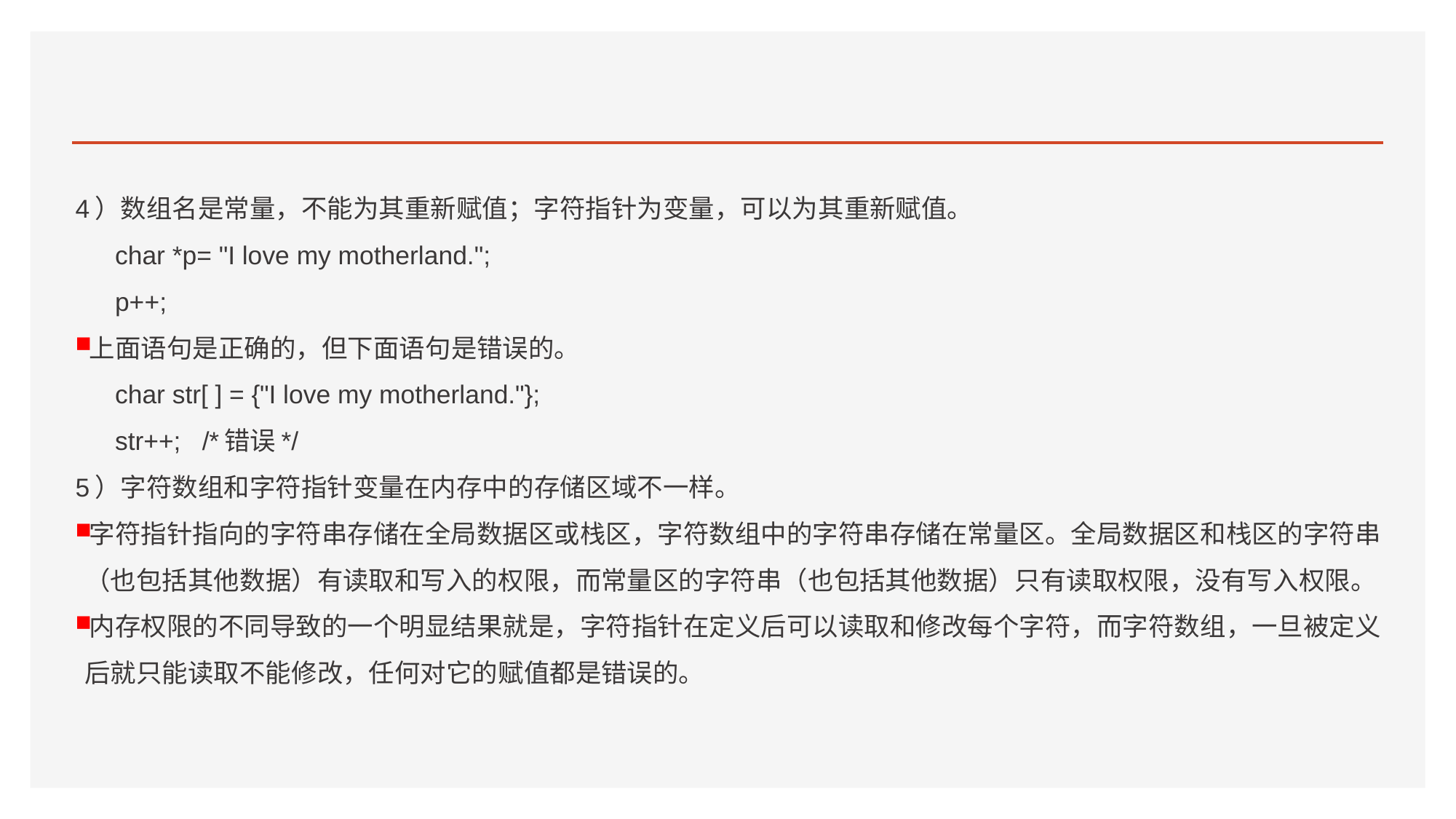

#
4）数组名是常量，不能为其重新赋值；字符指针为变量，可以为其重新赋值。
char *p= "I love my motherland.";
p++;
上面语句是正确的，但下面语句是错误的。
char str[ ] = {"I love my motherland."};
str++;   /*错误*/
5）字符数组和字符指针变量在内存中的存储区域不一样。
字符指针指向的字符串存储在全局数据区或栈区，字符数组中的字符串存储在常量区。全局数据区和栈区的字符串（也包括其他数据）有读取和写入的权限，而常量区的字符串（也包括其他数据）只有读取权限，没有写入权限。
内存权限的不同导致的一个明显结果就是，字符指针在定义后可以读取和修改每个字符，而字符数组，一旦被定义后就只能读取不能修改，任何对它的赋值都是错误的。